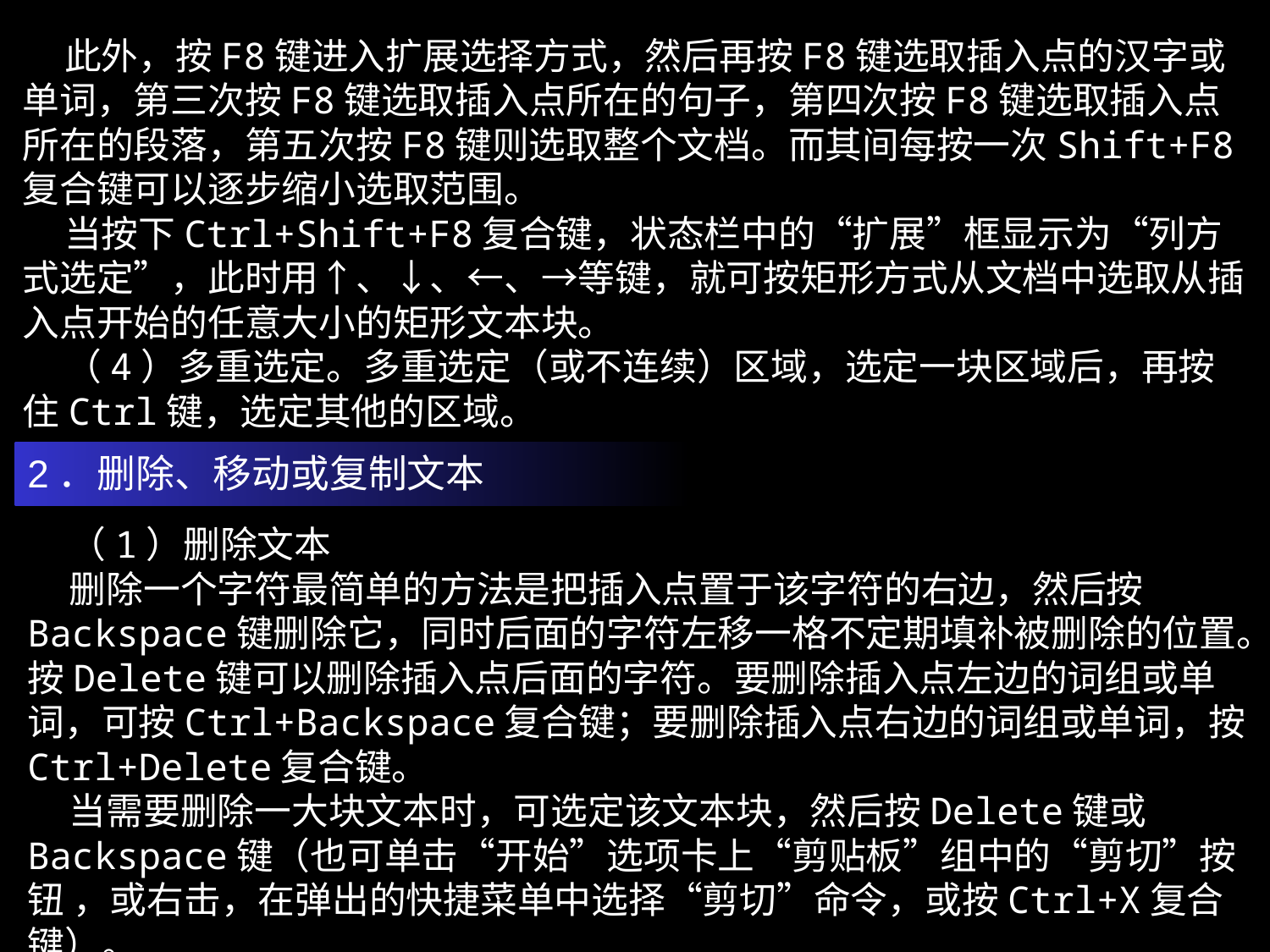

此外，按F8键进入扩展选择方式，然后再按F8键选取插入点的汉字或单词，第三次按F8键选取插入点所在的句子，第四次按F8键选取插入点所在的段落，第五次按F8键则选取整个文档。而其间每按一次Shift+F8复合键可以逐步缩小选取范围。
    当按下Ctrl+Shift+F8复合键，状态栏中的“扩展”框显示为“列方式选定”，此时用↑、↓、←、→等键，就可按矩形方式从文档中选取从插入点开始的任意大小的矩形文本块。
    （4）多重选定。多重选定（或不连续）区域，选定一块区域后，再按住Ctrl键，选定其他的区域。
2．删除、移动或复制文本
    （1）删除文本
    删除一个字符最简单的方法是把插入点置于该字符的右边，然后按Backspace键删除它，同时后面的字符左移一格不定期填补被删除的位置。
按Delete键可以删除插入点后面的字符。要删除插入点左边的词组或单词，可按Ctrl+Backspace复合键；要删除插入点右边的词组或单词，按Ctrl+Delete复合键。
    当需要删除一大块文本时，可选定该文本块，然后按Delete键或Backspace键（也可单击“开始”选项卡上“剪贴板”组中的“剪切”按钮 ，或右击，在弹出的快捷菜单中选择“剪切”命令，或按Ctrl+X复合键）。